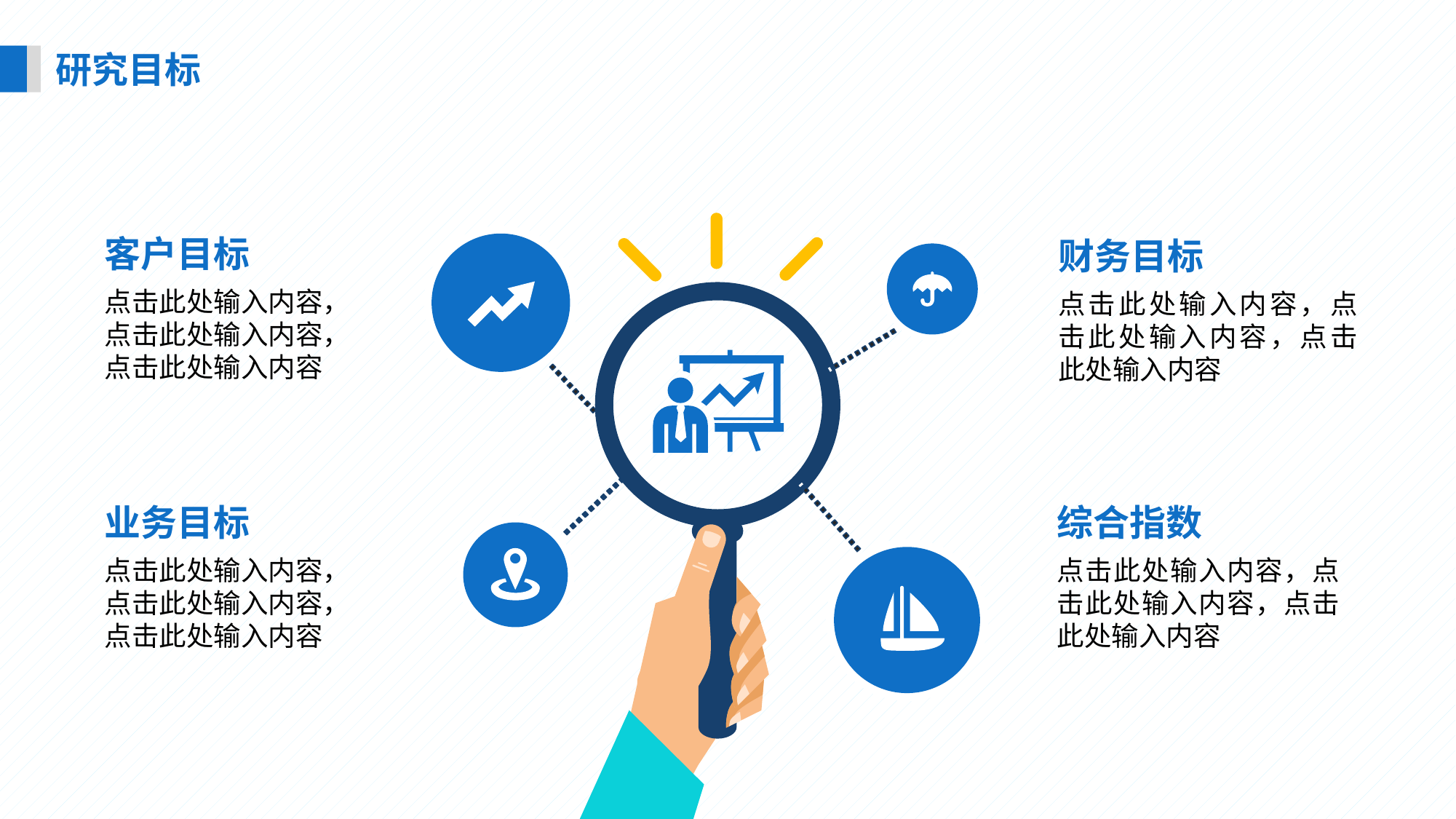

研究目标

客户目标
财务目标

点击此处输入内容，点击此处输入内容，点击此处输入内容

点击此处输入内容，点击此处输入内容，点击此处输入内容

业务目标
综合指数

点击此处输入内容，点击此处输入内容，点击此处输入内容
点击此处输入内容，点击此处输入内容，点击此处输入内容